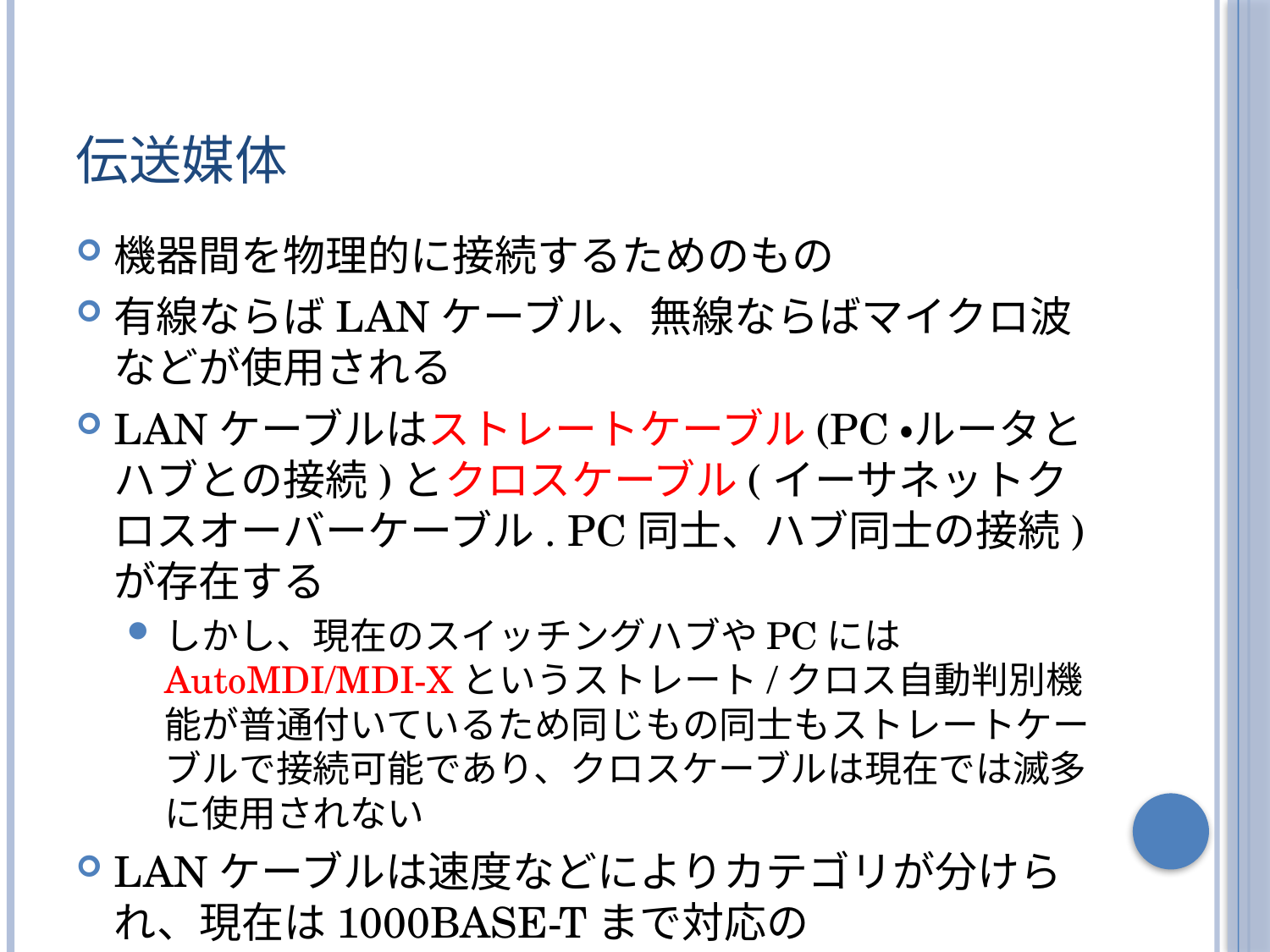

# 伝送媒体
機器間を物理的に接続するためのもの
有線ならばLANケーブル、無線ならばマイクロ波などが使用される
LANケーブルはストレートケーブル(PC・ルータとハブとの接続)とクロスケーブル(イーサネットクロスオーバーケーブル. PC同士、ハブ同士の接続)が存在する
しかし、現在のスイッチングハブやPCにはAutoMDI/MDI-Xというストレート/クロス自動判別機能が普通付いているため同じもの同士もストレートケーブルで接続可能であり、クロスケーブルは現在では滅多に使用されない
LANケーブルは速度などによりカテゴリが分けられ、現在は1000BASE-Tまで対応のCAT5E、CAT6が主流